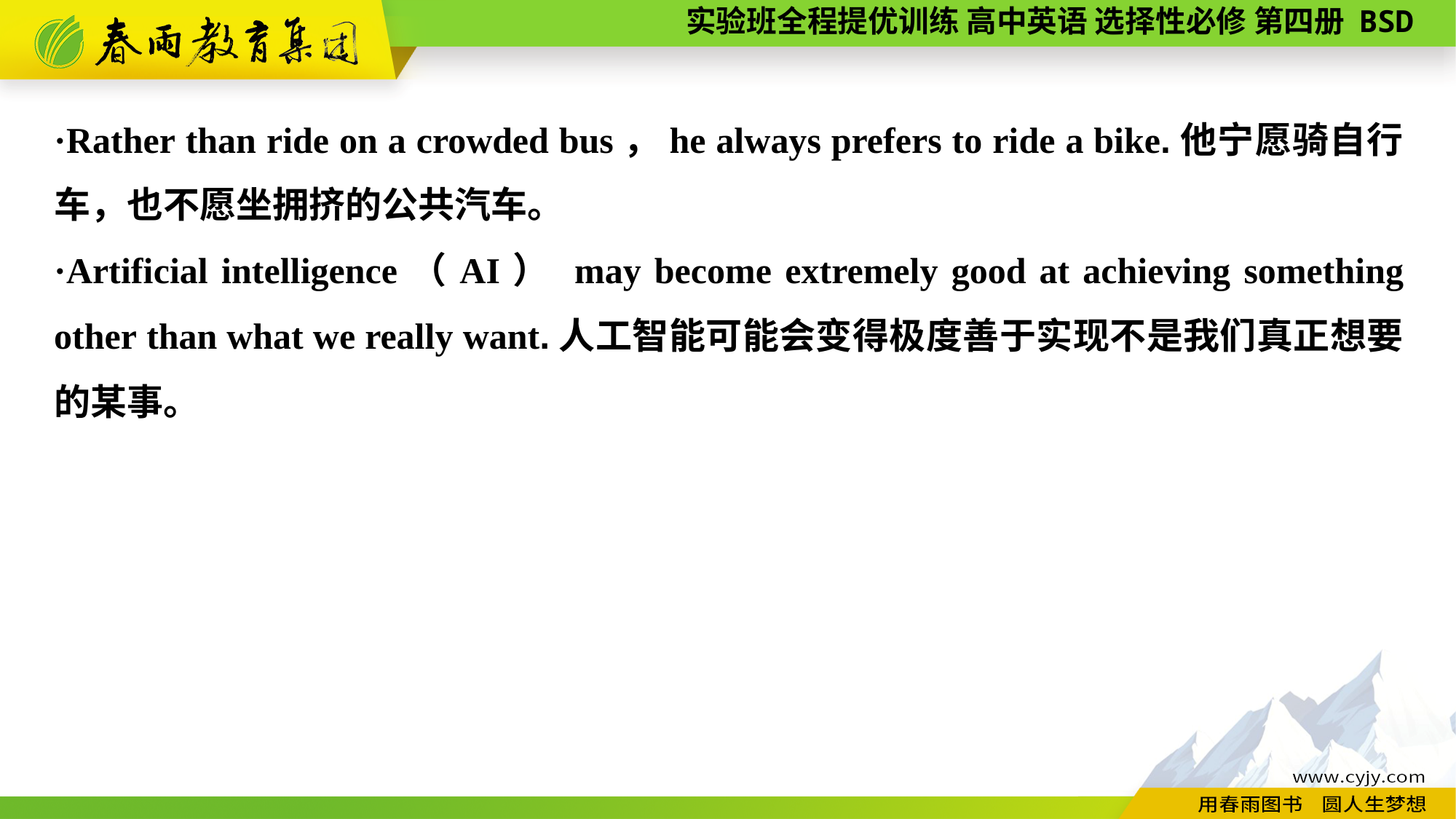

·Rather than ride on a crowded bus，he always prefers to ride a bike.他宁愿骑自行车，也不愿坐拥挤的公共汽车。
·Artificial intelligence（AI） may become extremely good at achieving something other than what we really want.人工智能可能会变得极度善于实现不是我们真正想要的某事。